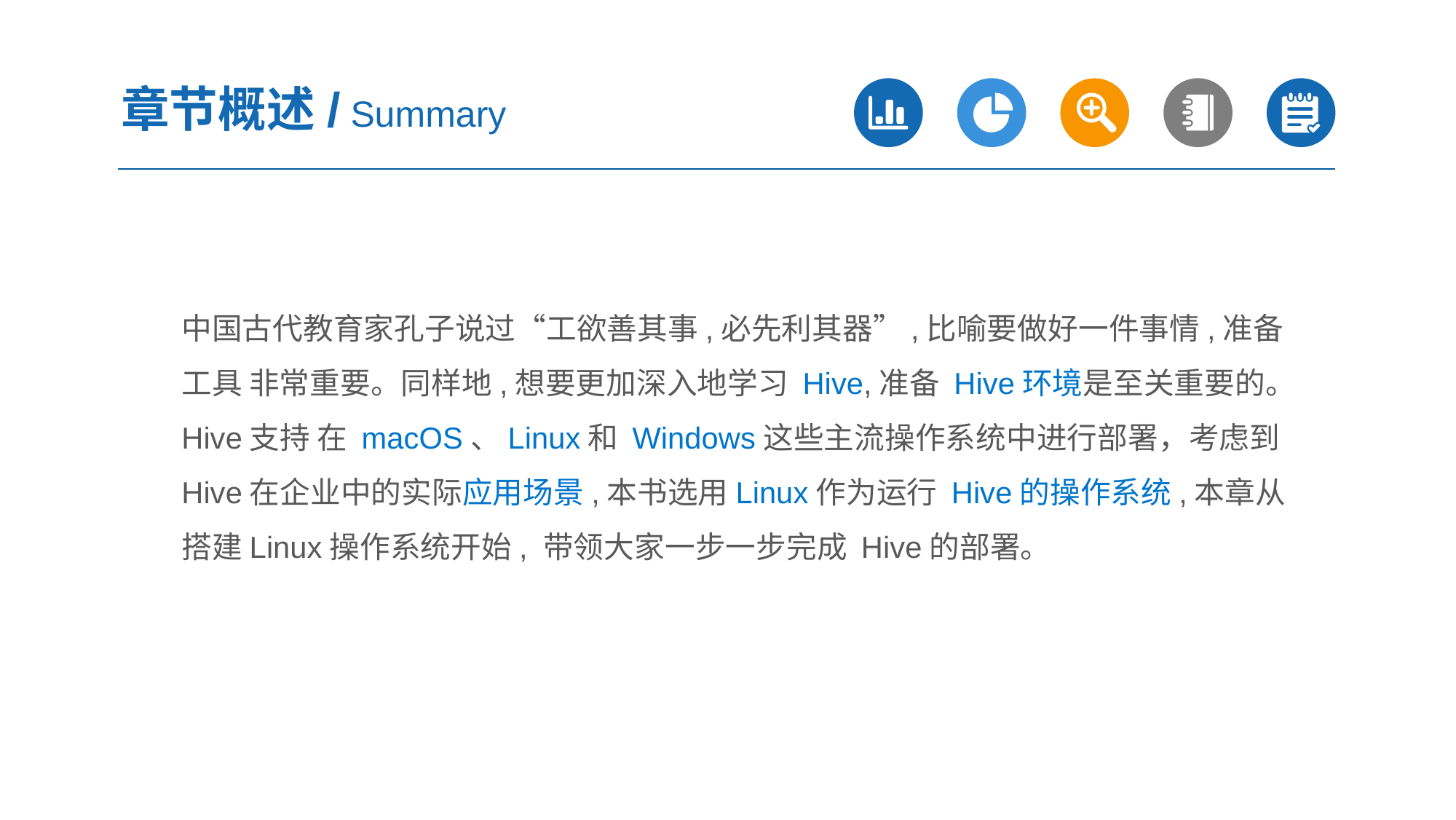

章节概述/ Summary

中国古代教育家孔子说过“工欲善其事,必先利其器”,比喻要做好一件事情,准备工具 非常重要。同样地,想要更加深入地学习 Hive,准备 Hive环境是至关重要的。Hive支持 在 macOS、Linux和 Windows这些主流操作系统中进行部署，考虑到 Hive在企业中的实际应用场景,本书选用Linux作为运行 Hive的操作系统,本章从搭建Linux操作系统开始, 带领大家一步一步完成 Hive的部署。